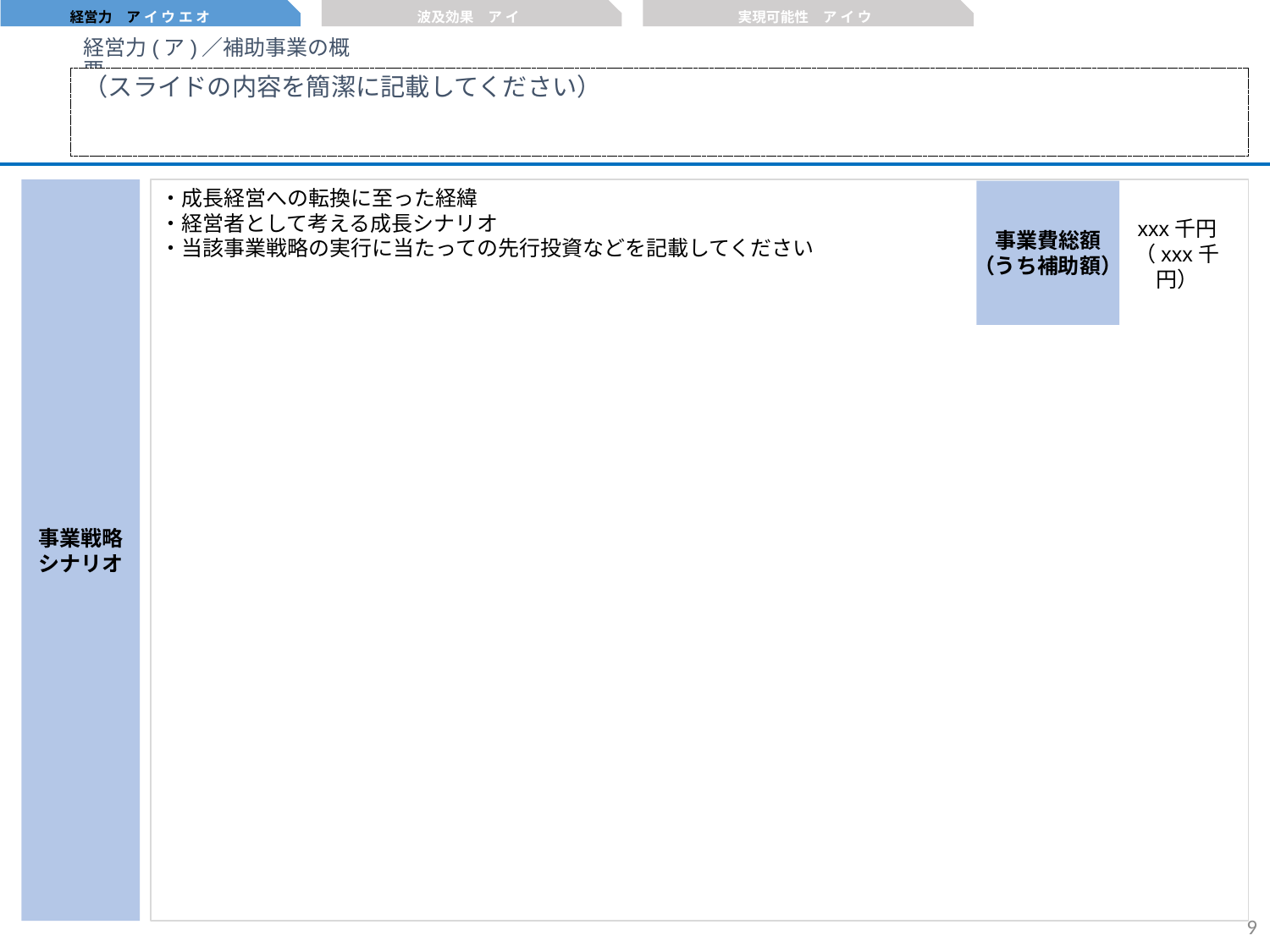

経営力　ア イ ウ エ オ
波及効果　ア イ
実現可能性　ア イ ウ
経営力(ア)／補助事業の概要
（スライドの内容を簡潔に記載してください）
・成長経営への転換に至った経緯
・経営者として考える成長シナリオ
・当該事業戦略の実行に当たっての先行投資などを記載してください
事業戦略
シナリオ
事業費総額
（うち補助額）
xxx千円
（xxx千円）

9